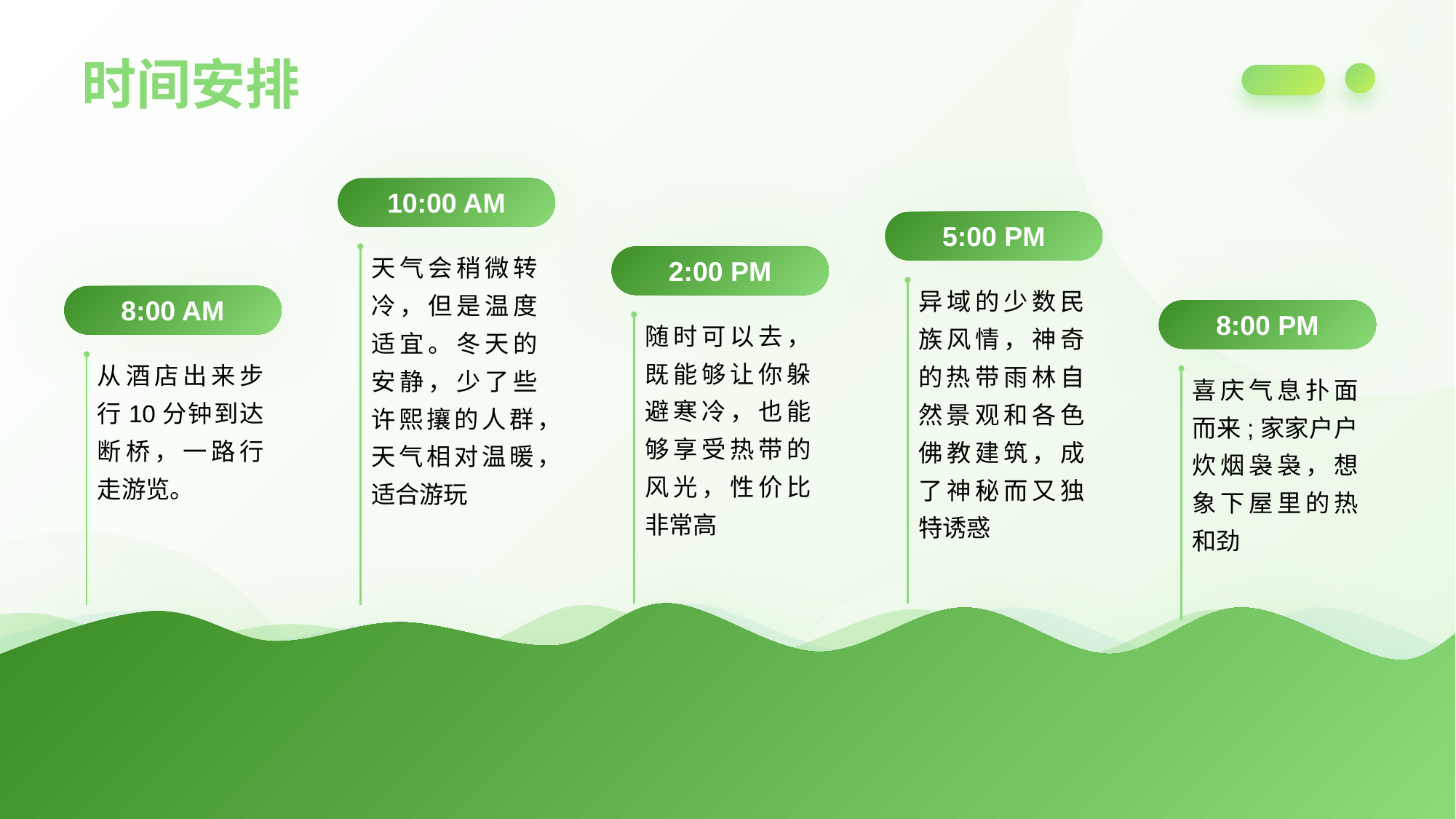

时间安排

10:00 AM

5:00 PM
天气会稍微转冷，但是温度适宜。冬天的安静，少了些许熙攘的人群，天气相对温暖，适合游玩

2:00 PM
异域的少数民族风情，神奇的热带雨林自然景观和各色佛教建筑，成了神秘而又独特诱惑

8:00 AM

8:00 PM
随时可以去，既能够让你躲避寒冷，也能够享受热带的风光，性价比非常高
从酒店出来步行10分钟到达断桥，一路行走游览。
喜庆气息扑面而来;家家户户炊烟袅袅，想象下屋里的热和劲

24